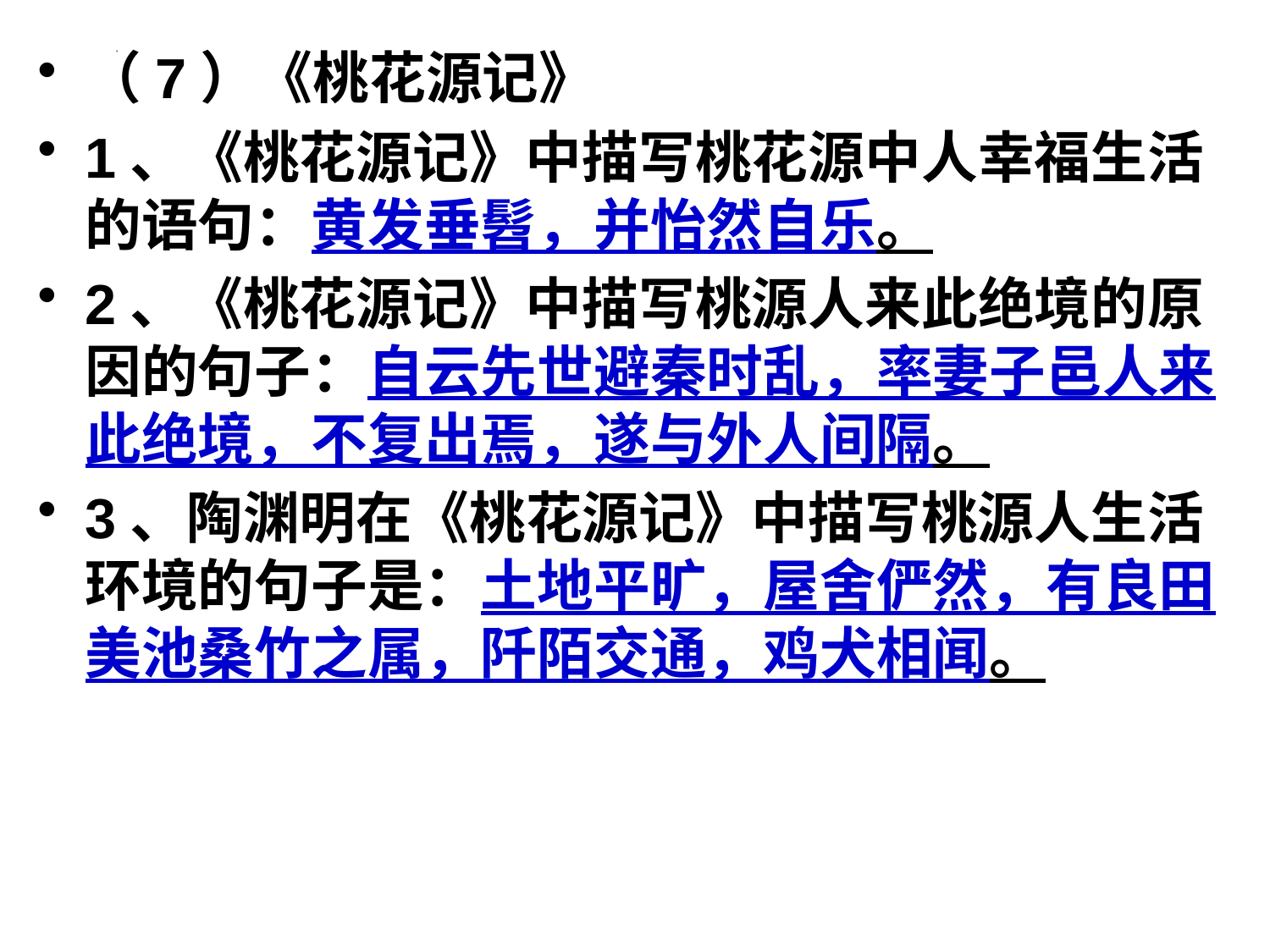

（7）《桃花源记》
1、《桃花源记》中描写桃花源中人幸福生活的语句：黄发垂髫，并怡然自乐。
2、《桃花源记》中描写桃源人来此绝境的原因的句子：自云先世避秦时乱，率妻子邑人来此绝境，不复出焉，遂与外人间隔。
3、陶渊明在《桃花源记》中描写桃源人生活环境的句子是：土地平旷，屋舍俨然，有良田美池桑竹之属，阡陌交通，鸡犬相闻。
#